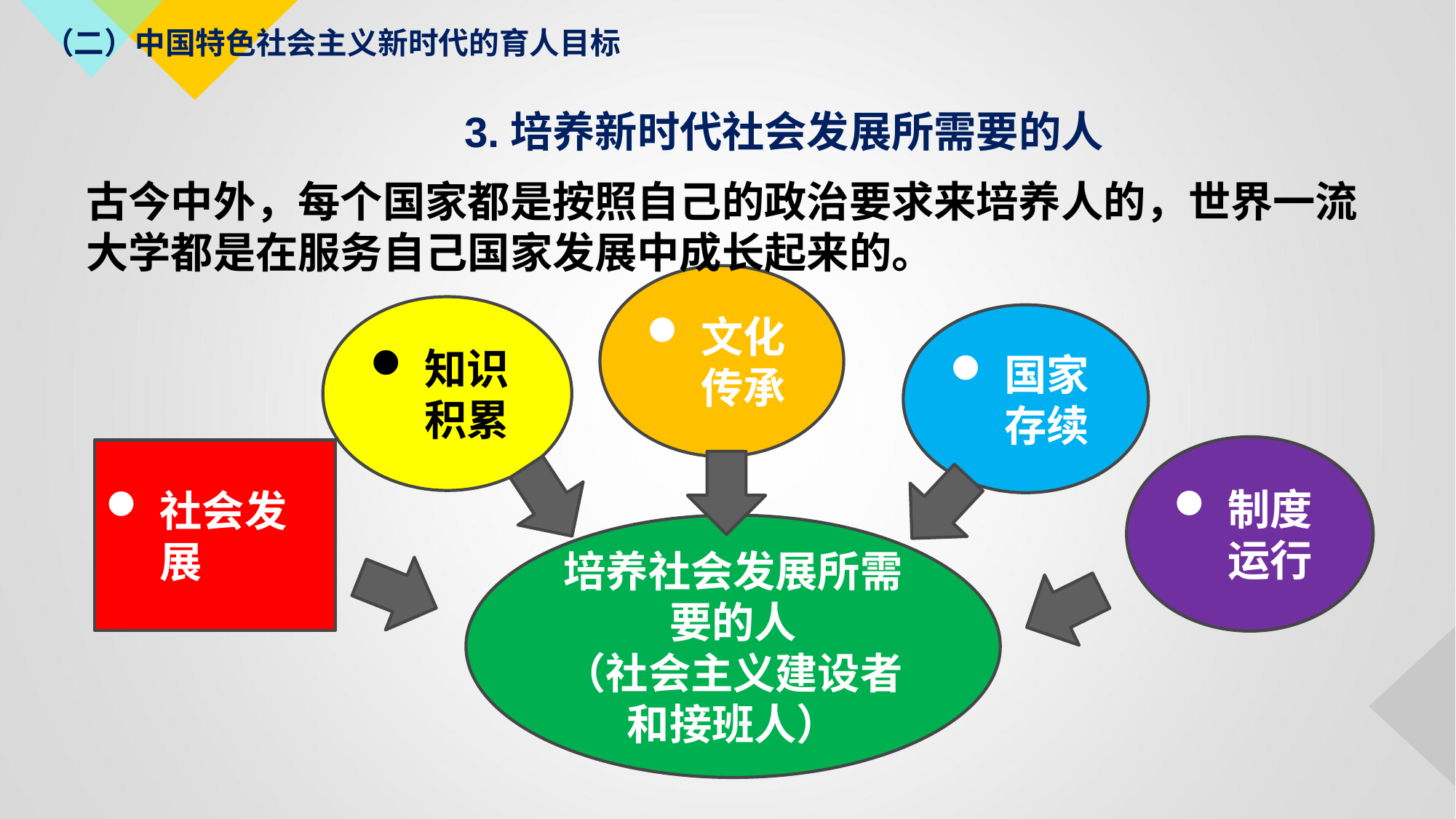

（二）中国特色社会主义新时代的育人目标
# 3.培养新时代社会发展所需要的人
古今中外，每个国家都是按照自己的政治要求来培养人的，世界一流大学都是在服务自己国家发展中成长起来的。
文化传承
知识积累
国家存续
制度运行
社会发展

培养社会发展所需要的人
（社会主义建设者和接班人）